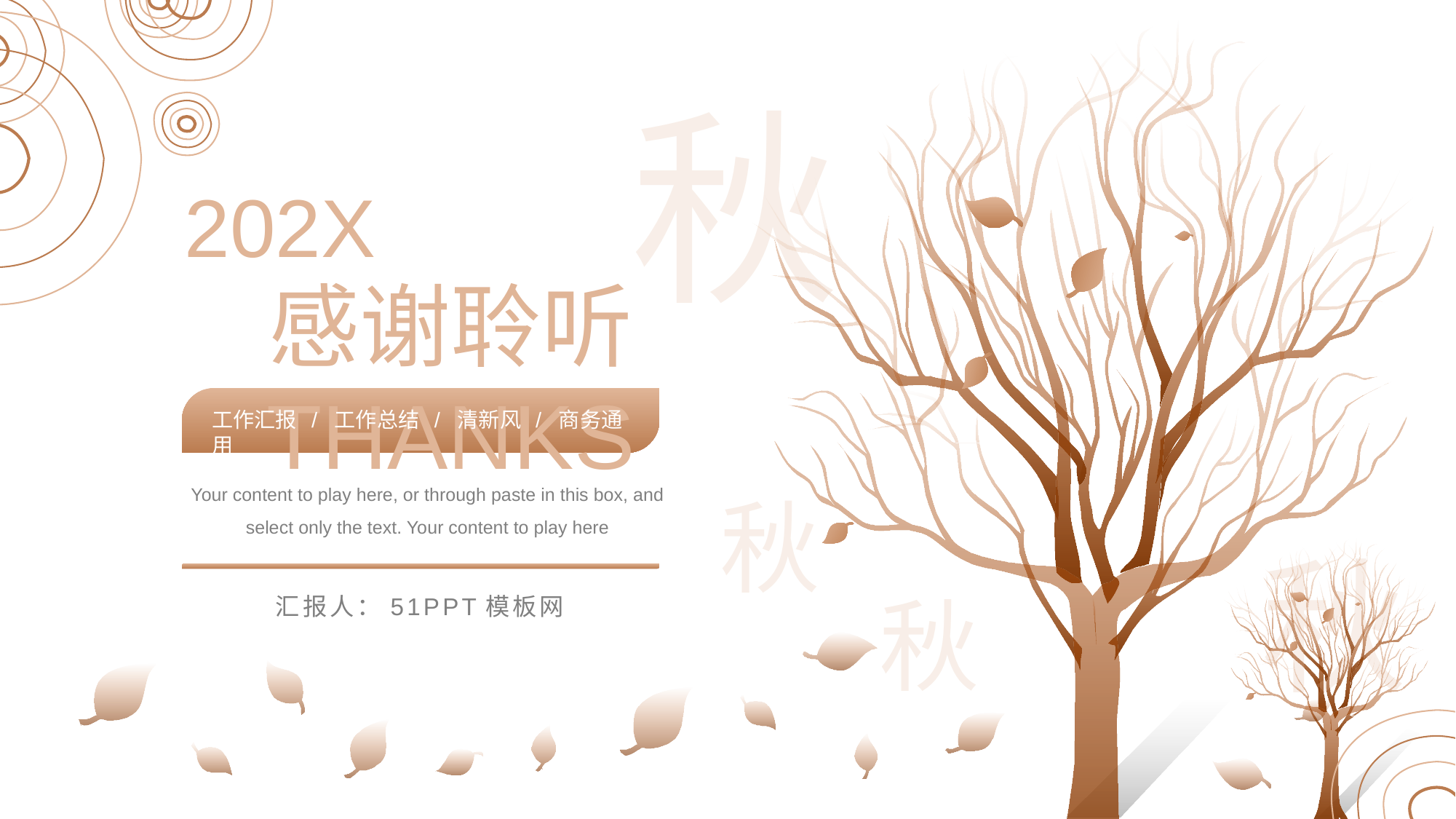

秋

202X

感谢聆听 THANKS

工作汇报  /  工作总结  /  清新风  /  商务通用
Your content to play here, or through paste in this box, and select only the text. Your content to play here
秋

秋

秋
汇报人：51PPT模板网